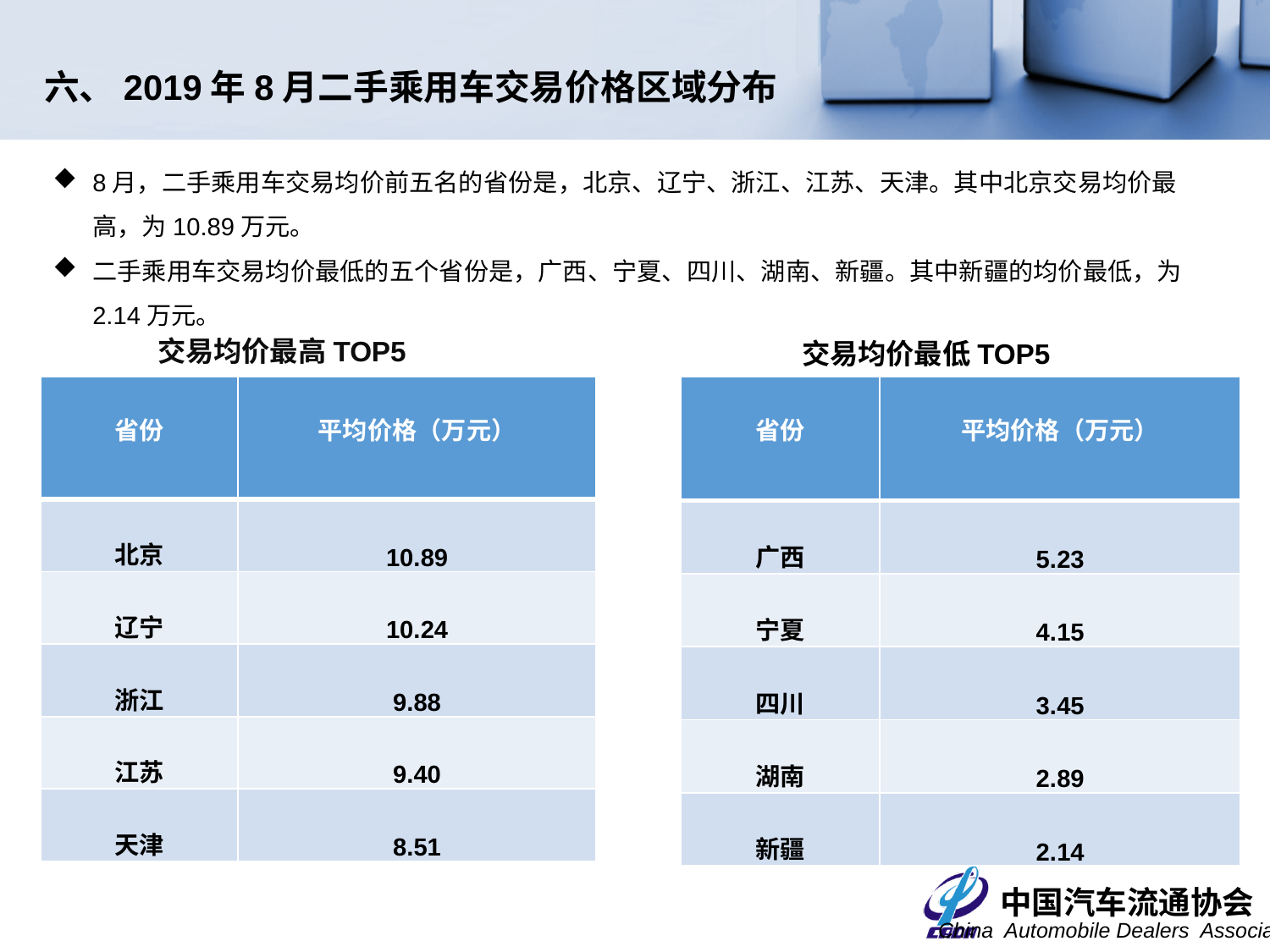

六、2019年8月二手乘用车交易价格区域分布
8月，二手乘用车交易均价前五名的省份是，北京、辽宁、浙江、江苏、天津。其中北京交易均价最高，为10.89万元。
二手乘用车交易均价最低的五个省份是，广西、宁夏、四川、湖南、新疆。其中新疆的均价最低，为2.14万元。
交易均价最高TOP5
交易均价最低TOP5
| 省份 | 平均价格（万元） |
| --- | --- |
| 广西 | 5.23 |
| 宁夏 | 4.15 |
| 四川 | 3.45 |
| 湖南 | 2.89 |
| 新疆 | 2.14 |
| 省份 | 平均价格（万元） |
| --- | --- |
| 北京 | 10.89 |
| 辽宁 | 10.24 |
| 浙江 | 9.88 |
| 江苏 | 9.40 |
| 天津 | 8.51 |